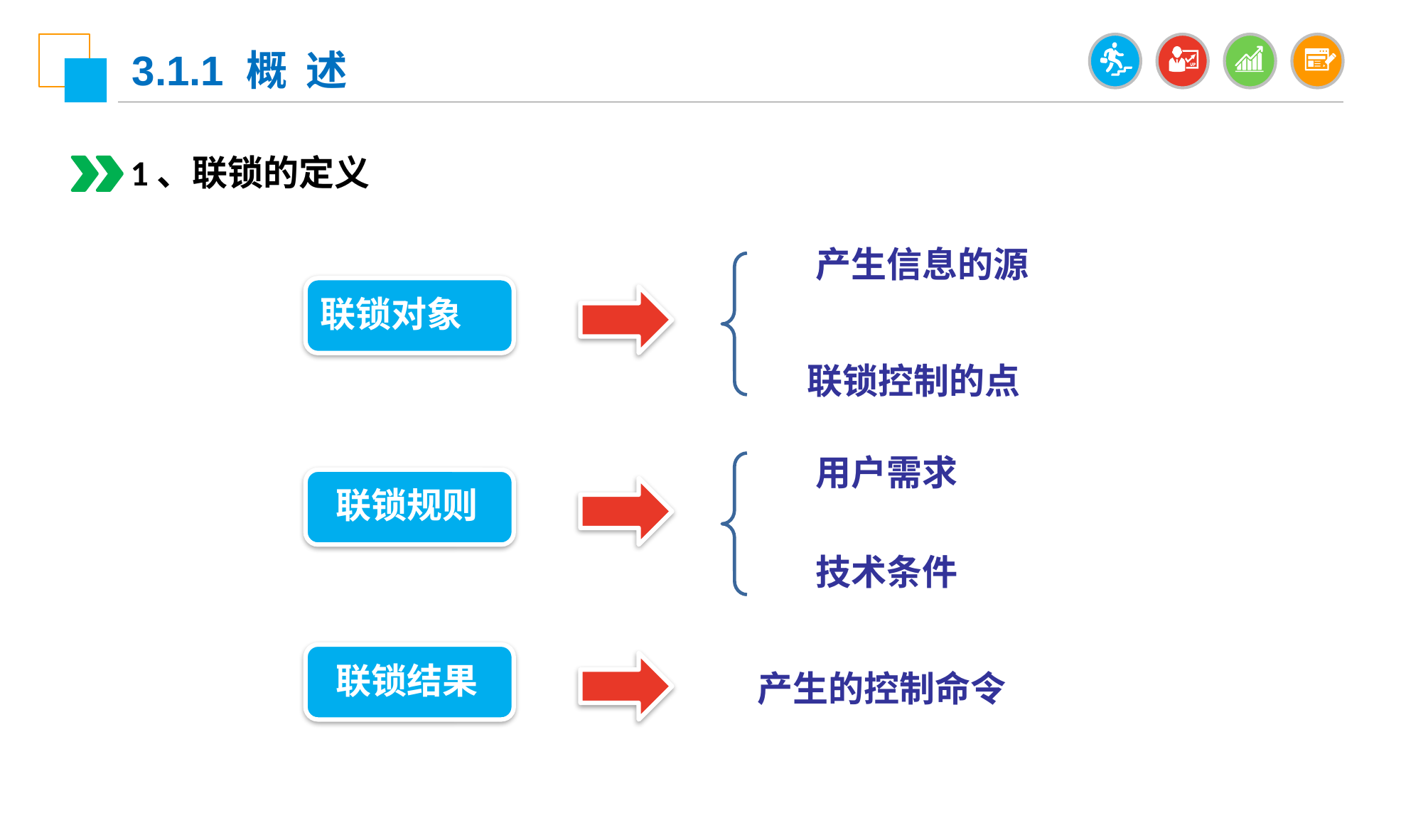

3.1.1 概  述
1、联锁的定义

产生信息的源

联锁对象

联锁控制的点
用户需求

联锁规则

技术条件

联锁结果

产生的控制命令